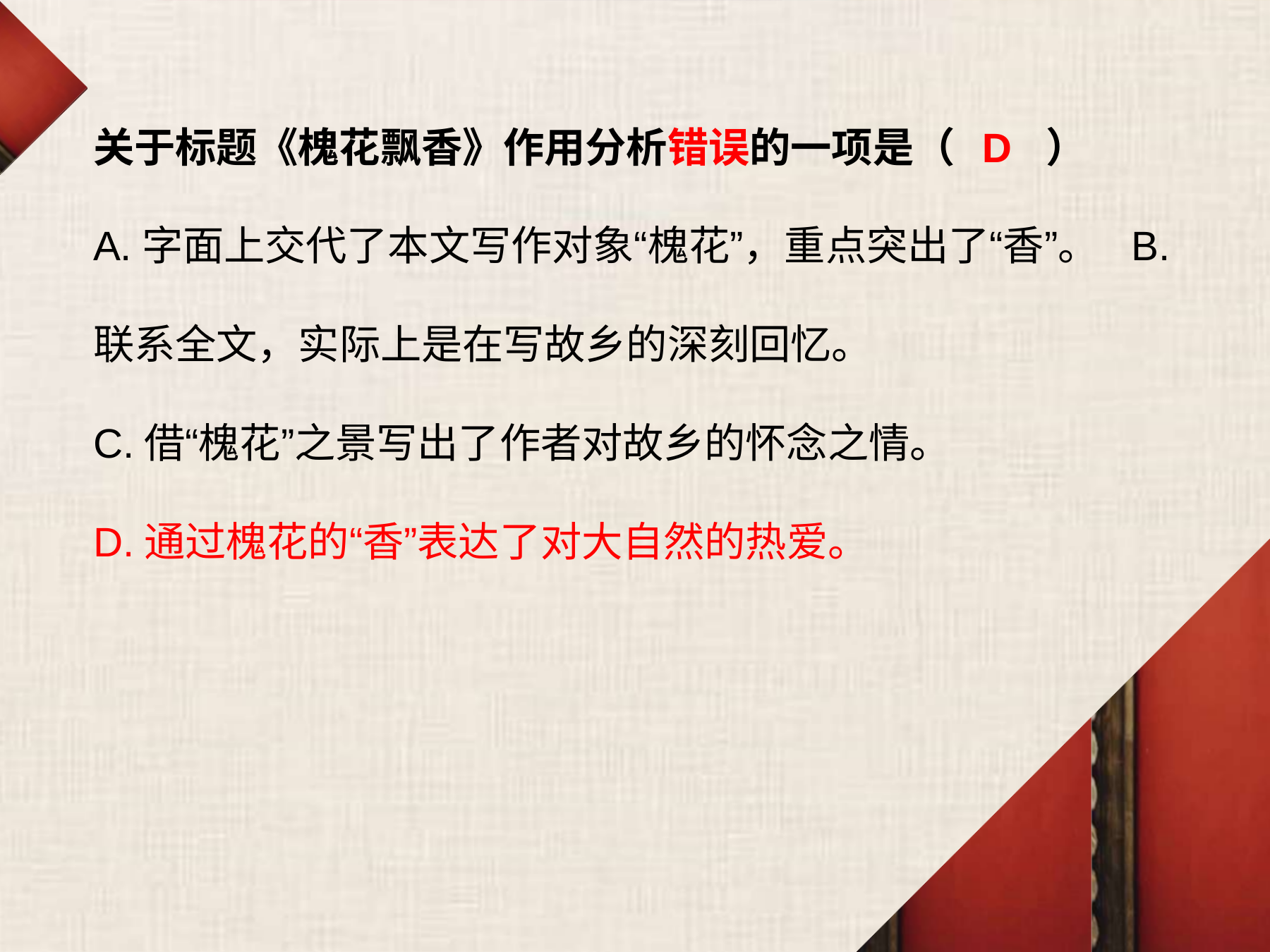

关于标题《槐花飘香》作用分析错误的一项是（	D	）
A.字面上交代了本文写作对象“槐花”，重点突出了“香”。  B.联系全文，实际上是在写故乡的深刻回忆。
C.借“槐花”之景写出了作者对故乡的怀念之情。
D.通过槐花的“香”表达了对大自然的热爱。